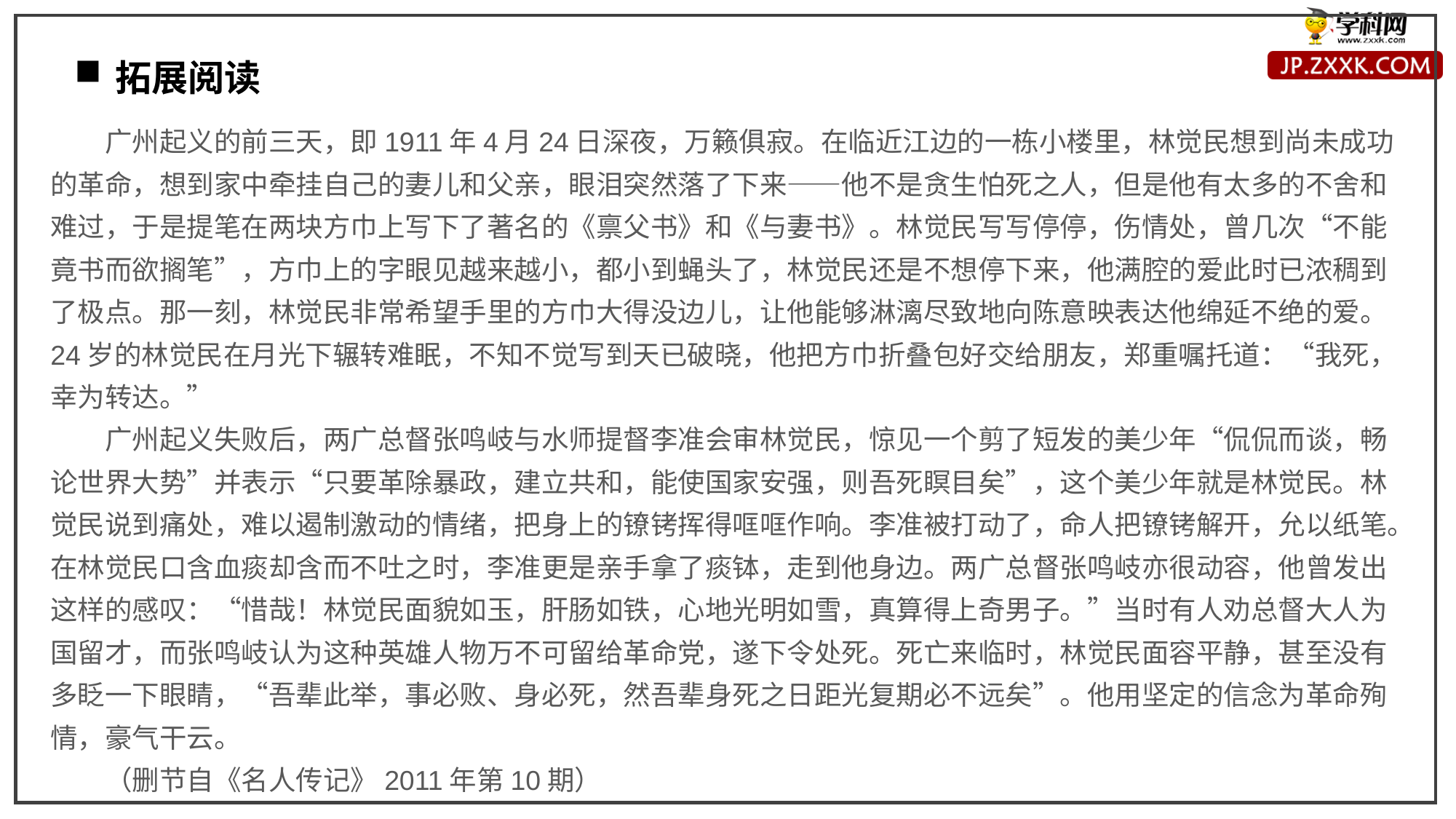

拓展阅读
广州起义的前三天，即1911年4月24日深夜，万籁俱寂。在临近江边的一栋小楼里，林觉民想到尚未成功的革命，想到家中牵挂自己的妻儿和父亲，眼泪突然落了下来——他不是贪生怕死之人，但是他有太多的不舍和难过，于是提笔在两块方巾上写下了著名的《禀父书》和《与妻书》。林觉民写写停停，伤情处，曾几次“不能竟书而欲搁笔”，方巾上的字眼见越来越小，都小到蝇头了，林觉民还是不想停下来，他满腔的爱此时已浓稠到了极点。那一刻，林觉民非常希望手里的方巾大得没边儿，让他能够淋漓尽致地向陈意映表达他绵延不绝的爱。24岁的林觉民在月光下辗转难眠，不知不觉写到天已破晓，他把方巾折叠包好交给朋友，郑重嘱托道：“我死，幸为转达。”
广州起义失败后，两广总督张鸣岐与水师提督李准会审林觉民，惊见一个剪了短发的美少年“侃侃而谈，畅论世界大势”并表示“只要革除暴政，建立共和，能使国家安强，则吾死瞑目矣”，这个美少年就是林觉民。林觉民说到痛处，难以遏制激动的情绪，把身上的镣铐挥得哐哐作响。李准被打动了，命人把镣铐解开，允以纸笔。在林觉民口含血痰却含而不吐之时，李准更是亲手拿了痰钵，走到他身边。两广总督张鸣岐亦很动容，他曾发出这样的感叹：“惜哉！林觉民面貌如玉，肝肠如铁，心地光明如雪，真算得上奇男子。”当时有人劝总督大人为国留才，而张鸣岐认为这种英雄人物万不可留给革命党，遂下令处死。死亡来临时，林觉民面容平静，甚至没有多眨一下眼睛，“吾辈此举，事必败、身必死，然吾辈身死之日距光复期必不远矣”。他用坚定的信念为革命殉情，豪气干云。
（删节自《名人传记》2011年第10期）